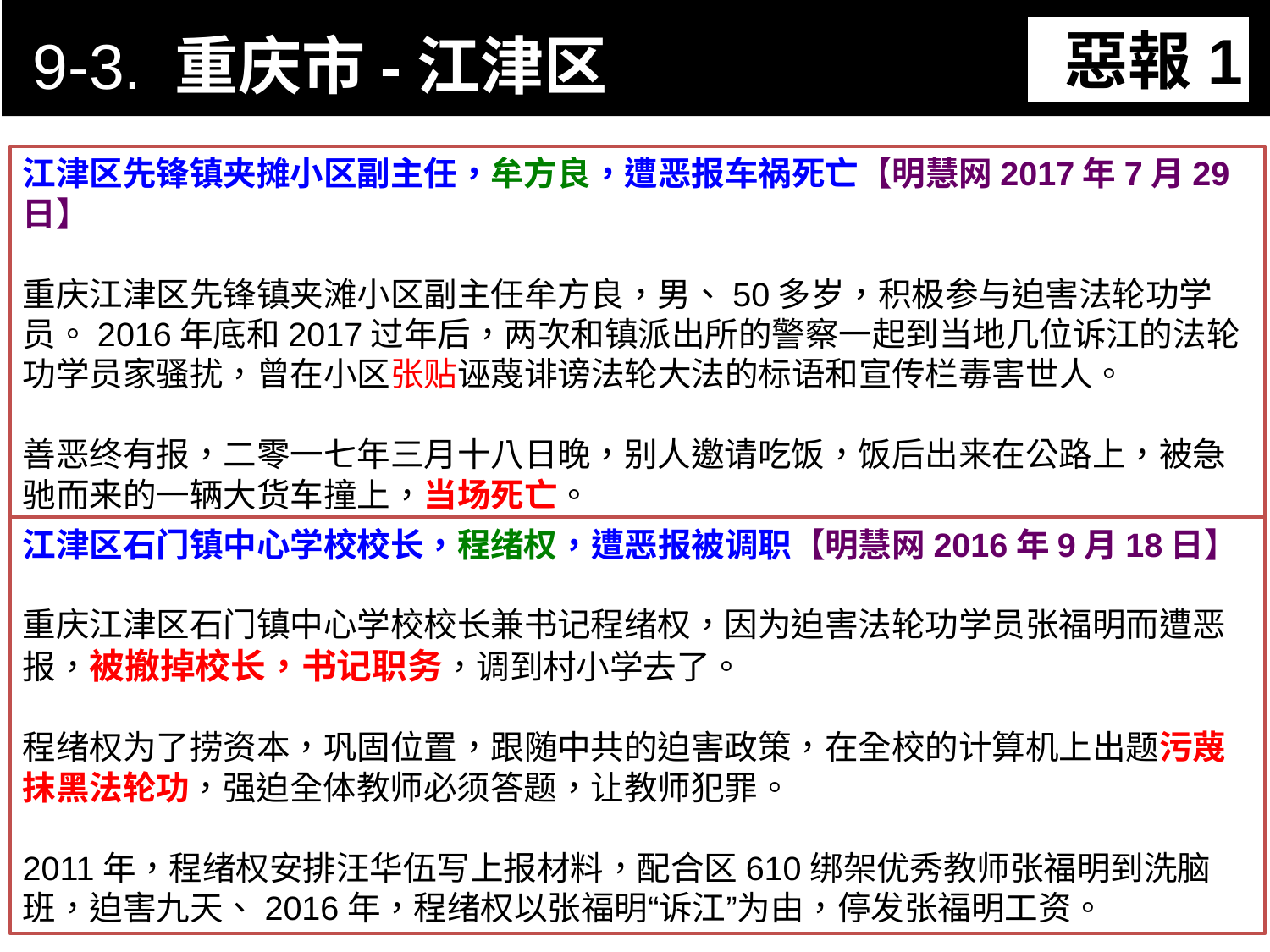

9-3. 重庆市-江津区
惡報1
11-3. XX市官員惡報實例
江津区先锋镇夹摊小区副主任，牟方良，遭恶报车祸死亡【明慧网2017年7月29日】

重庆江津区先锋镇夹滩小区副主任牟方良，男、50多岁，积极参与迫害法轮功学员。2016年底和2017过年后，两次和镇派出所的警察一起到当地几位诉江的法轮功学员家骚扰，曾在小区张贴诬蔑诽谤法轮大法的标语和宣传栏毒害世人。

善恶终有报，二零一七年三月十八日晚，别人邀请吃饭，饭后出来在公路上，被急驰而来的一辆大货车撞上，当场死亡。
江津区石门镇中心学校校长，程绪权，遭恶报被调职【明慧网2016年9月18日】

重庆江津区石门镇中心学校校长兼书记程绪权，因为迫害法轮功学员张福明而遭恶报，被撤掉校长，书记职务，调到村小学去了。

程绪权为了捞资本，巩固位置，跟随中共的迫害政策，在全校的计算机上出题污蔑抹黑法轮功，强迫全体教师必须答题，让教师犯罪。

2011年，程绪权安排汪华伍写上报材料，配合区610绑架优秀教师张福明到洗脑班，迫害九天、2016年，程绪权以张福明“诉江”为由，停发张福明工资。